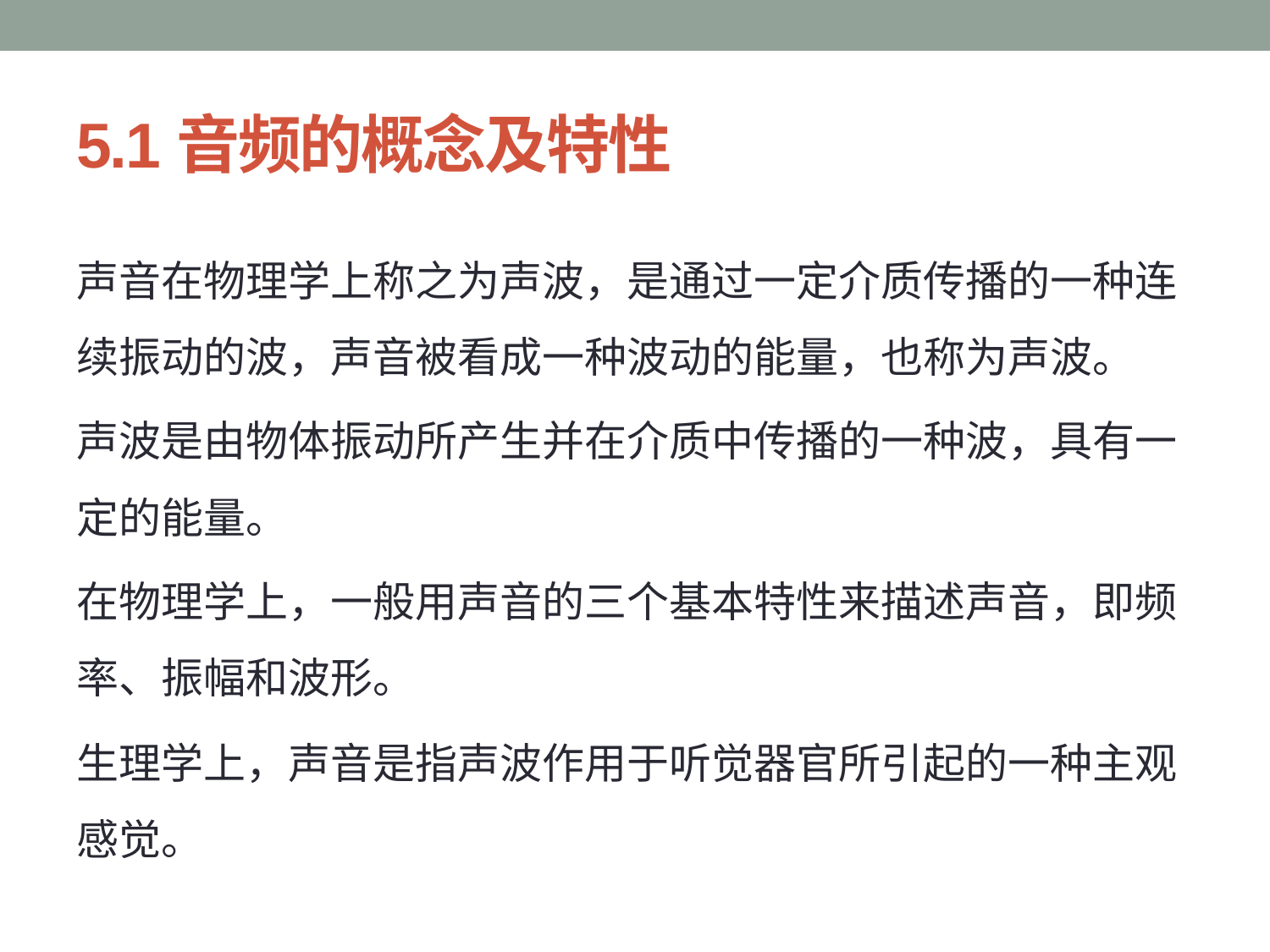

# 5.1音频的概念及特性
声音在物理学上称之为声波，是通过一定介质传播的一种连续振动的波，声音被看成一种波动的能量，也称为声波。
声波是由物体振动所产生并在介质中传播的一种波，具有一定的能量。
在物理学上，一般用声音的三个基本特性来描述声音，即频率、振幅和波形。
生理学上，声音是指声波作用于听觉器官所引起的一种主观感觉。